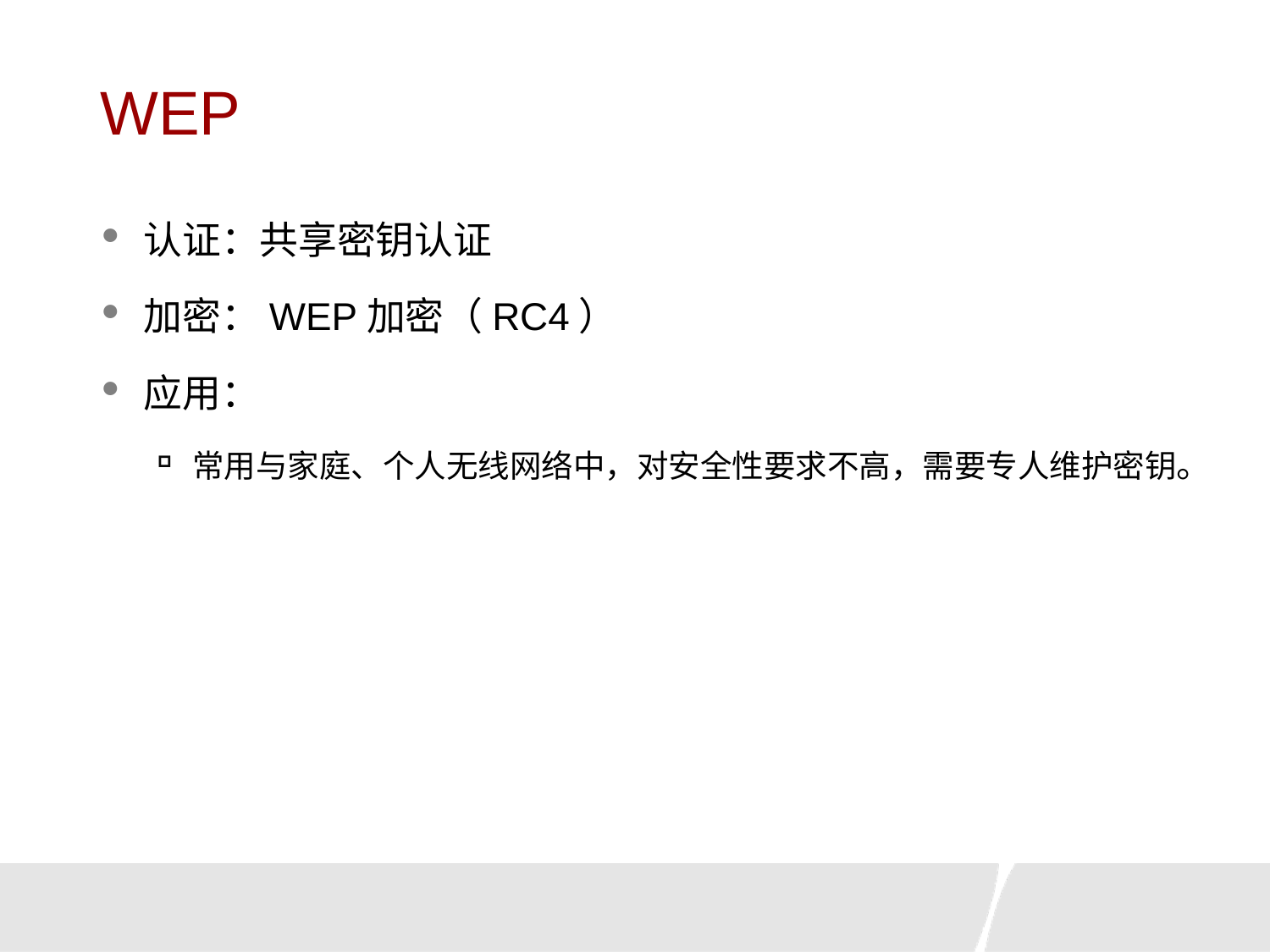

# WEP
认证：共享密钥认证
加密：WEP加密（RC4）
应用：
常用与家庭、个人无线网络中，对安全性要求不高，需要专人维护密钥。